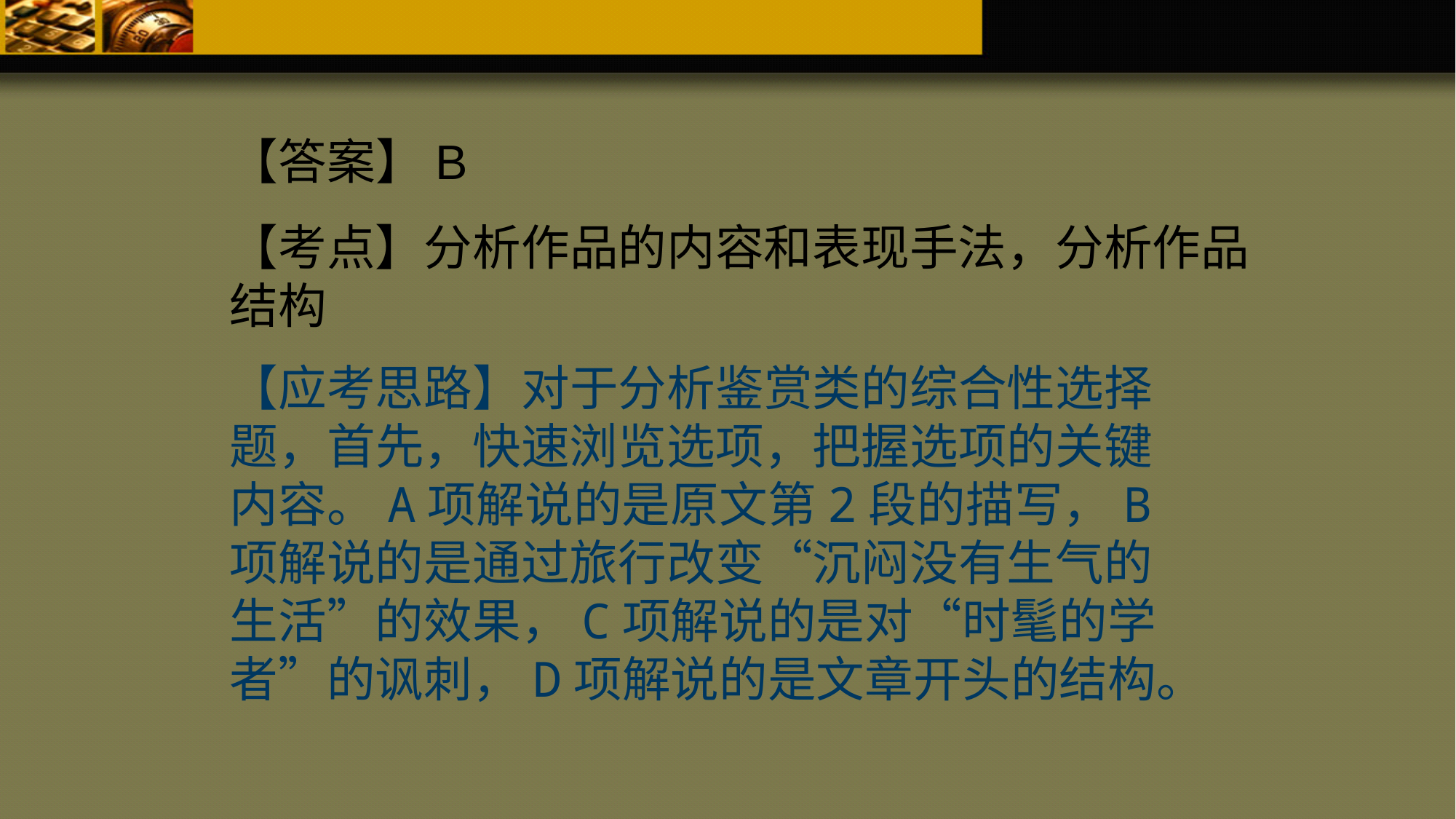

【答案】B
【考点】分析作品的内容和表现手法，分析作品结构
【应考思路】对于分析鉴赏类的综合性选择题，首先，快速浏览选项，把握选项的关键内容。A项解说的是原文第2段的描写，B项解说的是通过旅行改变“沉闷没有生气的生活”的效果，C项解说的是对“时髦的学者”的讽刺，D项解说的是文章开头的结构。